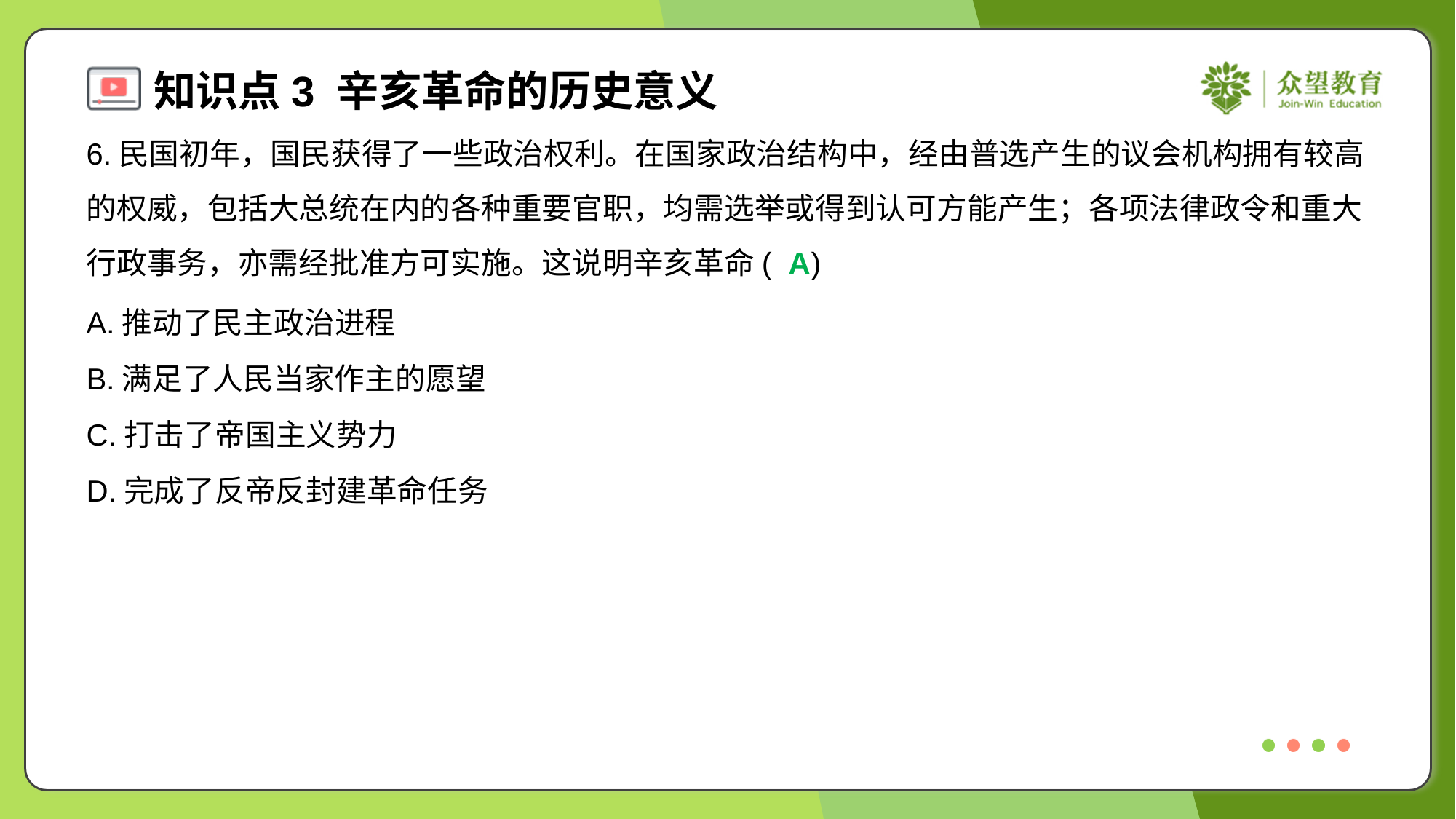

6.民国初年，国民获得了一些政治权利。在国家政治结构中，经由普选产生的议会机构拥有较高
的权威，包括大总统在内的各种重要官职，均需选举或得到认可方能产生；各项法律政令和重大
行政事务，亦需经批准方可实施。这说明辛亥革命(     )
A
A.推动了民主政治进程
B.满足了人民当家作主的愿望
C.打击了帝国主义势力
D.完成了反帝反封建革命任务